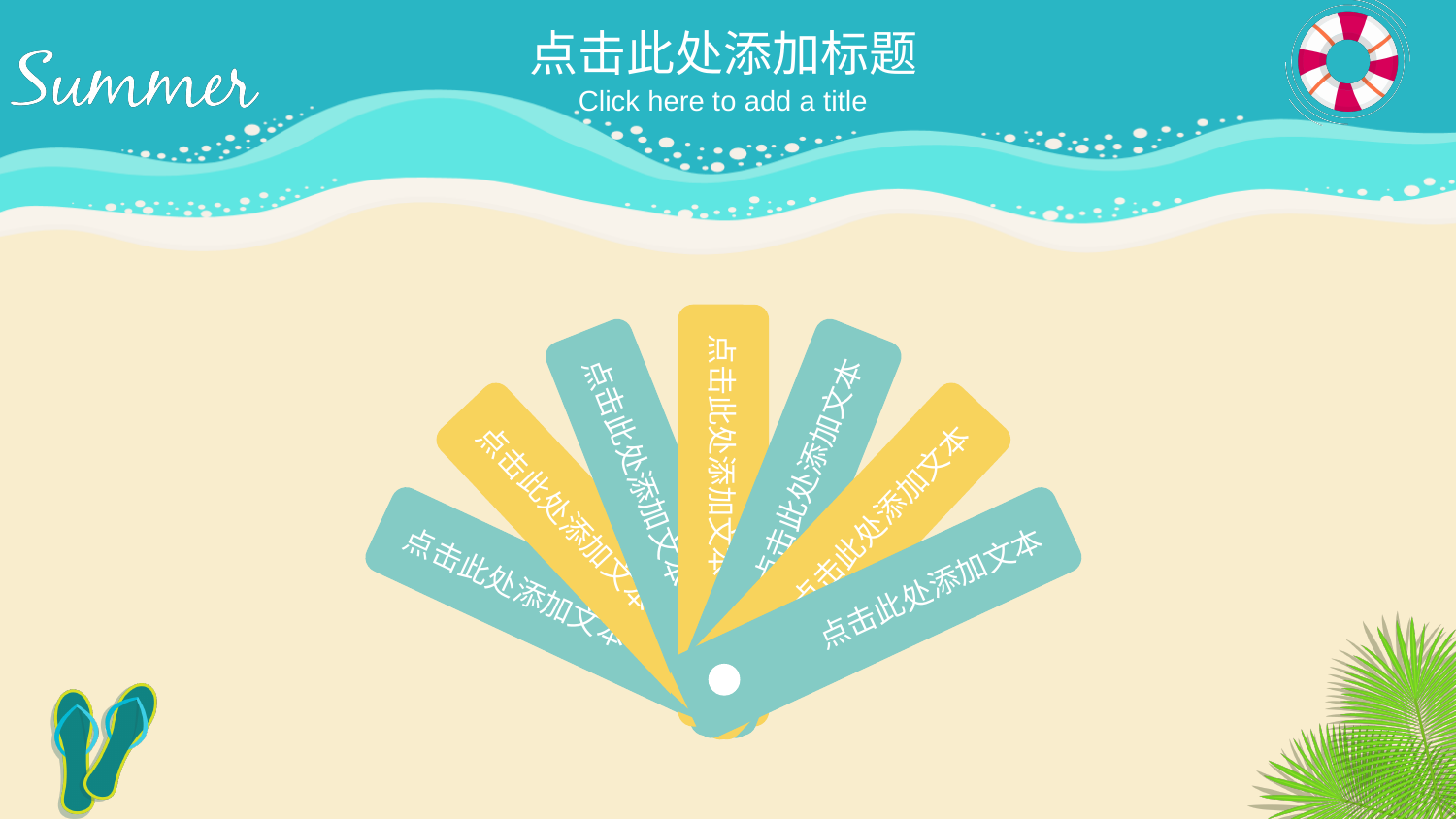

点击此处添加标题
Click here to add a title
点击此处添加文本
点击此处添加文本
点击此处添加文本
点击此处添加文本
点击此处添加文本
点击此处添加文本
点击此处添加文本